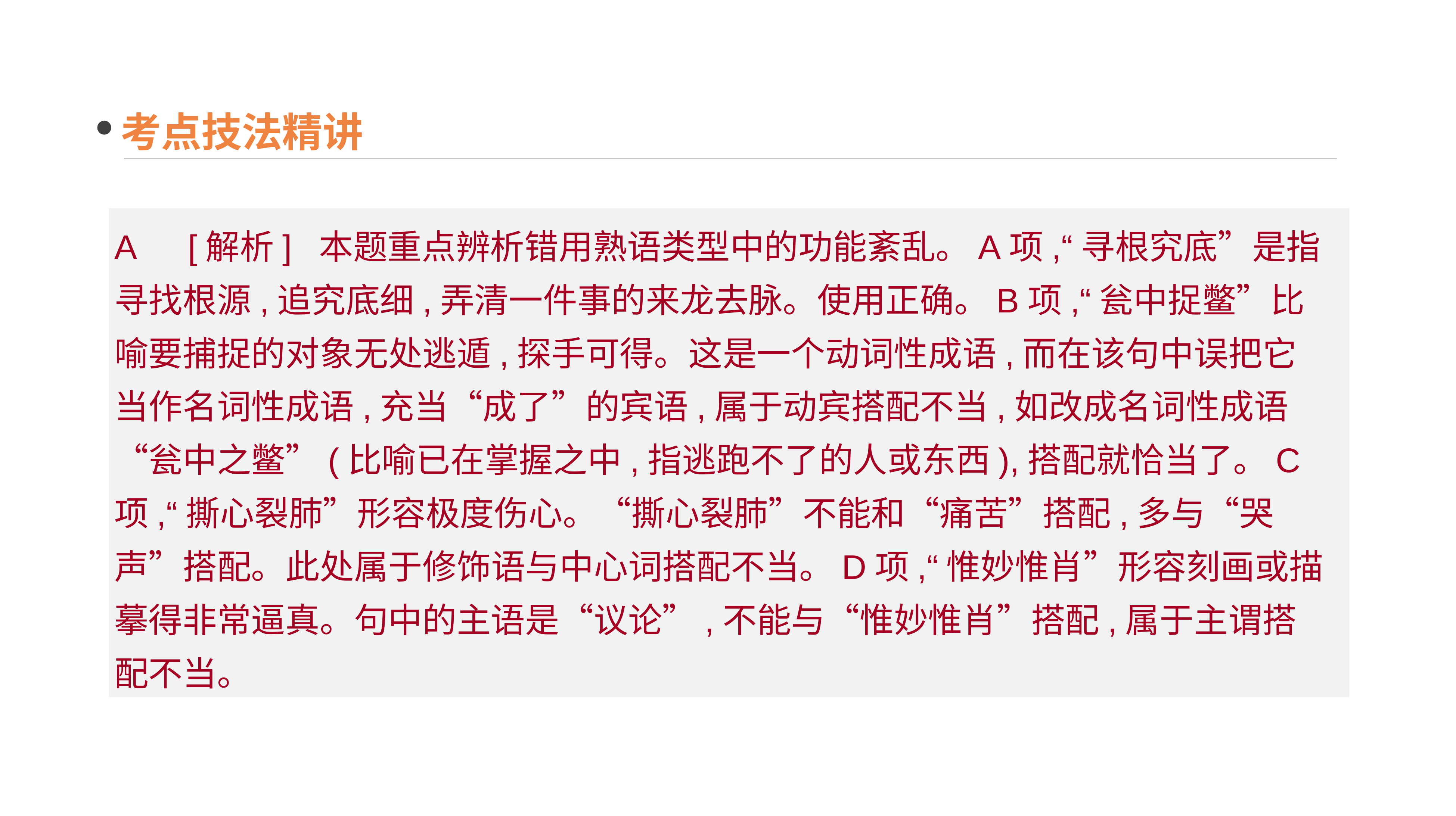

考点技法精讲

A　[解析]  本题重点辨析错用熟语类型中的功能紊乱。A项,“寻根究底”是指寻找根源,追究底细,弄清一件事的来龙去脉。使用正确。B项,“瓮中捉鳖”比喻要捕捉的对象无处逃遁,探手可得。这是一个动词性成语,而在该句中误把它当作名词性成语,充当“成了”的宾语,属于动宾搭配不当,如改成名词性成语“瓮中之鳖”(比喻已在掌握之中,指逃跑不了的人或东西),搭配就恰当了。C项,“撕心裂肺”形容极度伤心。“撕心裂肺”不能和“痛苦”搭配,多与“哭声”搭配。此处属于修饰语与中心词搭配不当。D项,“惟妙惟肖”形容刻画或描摹得非常逼真。句中的主语是“议论”,不能与“惟妙惟肖”搭配,属于主谓搭配不当。